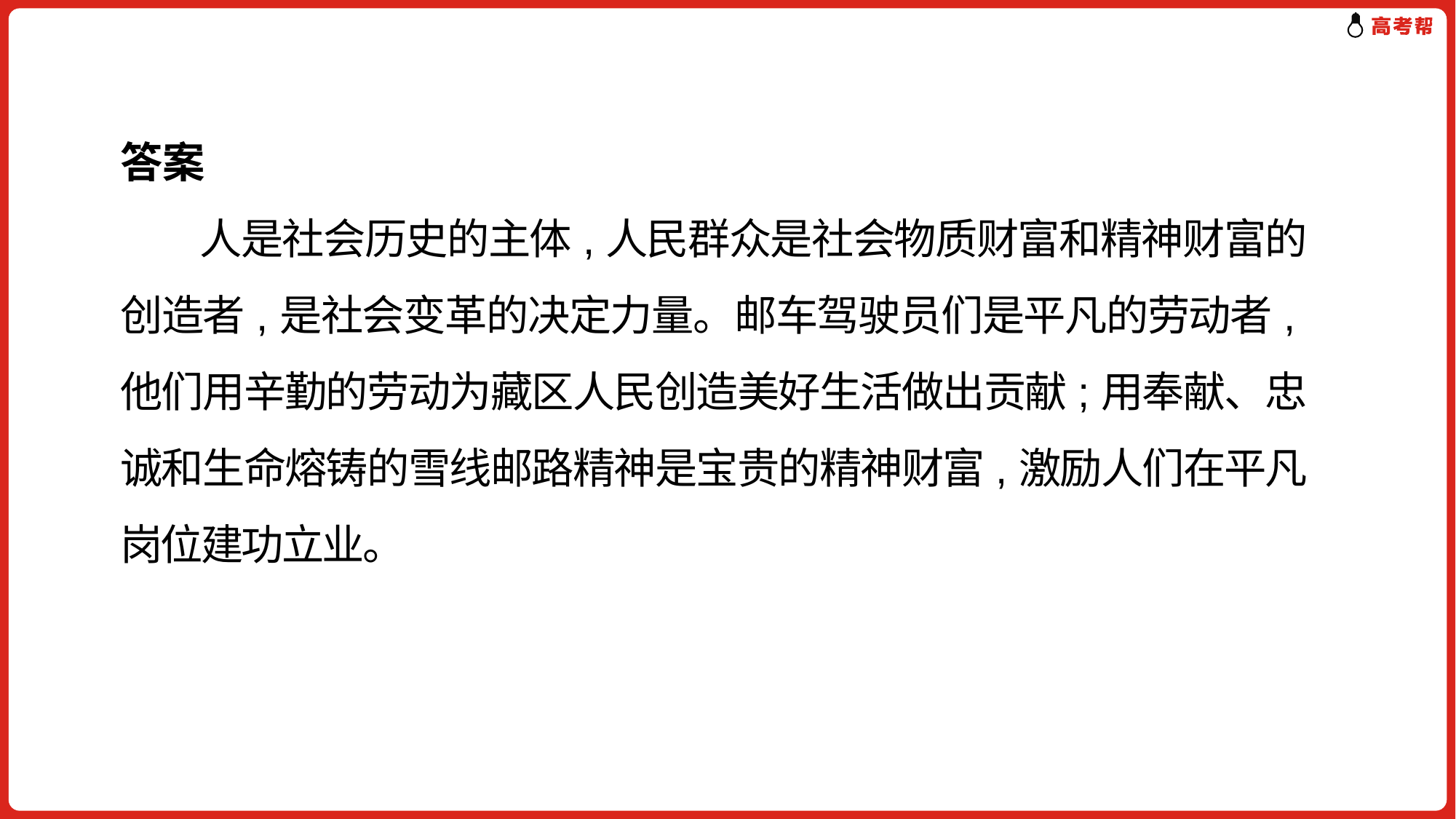

答案
        人是社会历史的主体,人民群众是社会物质财富和精神财富的创造者,是社会变革的决定力量。邮车驾驶员们是平凡的劳动者,他们用辛勤的劳动为藏区人民创造美好生活做出贡献;用奉献、忠诚和生命熔铸的雪线邮路精神是宝贵的精神财富,激励人们在平凡岗位建功立业。